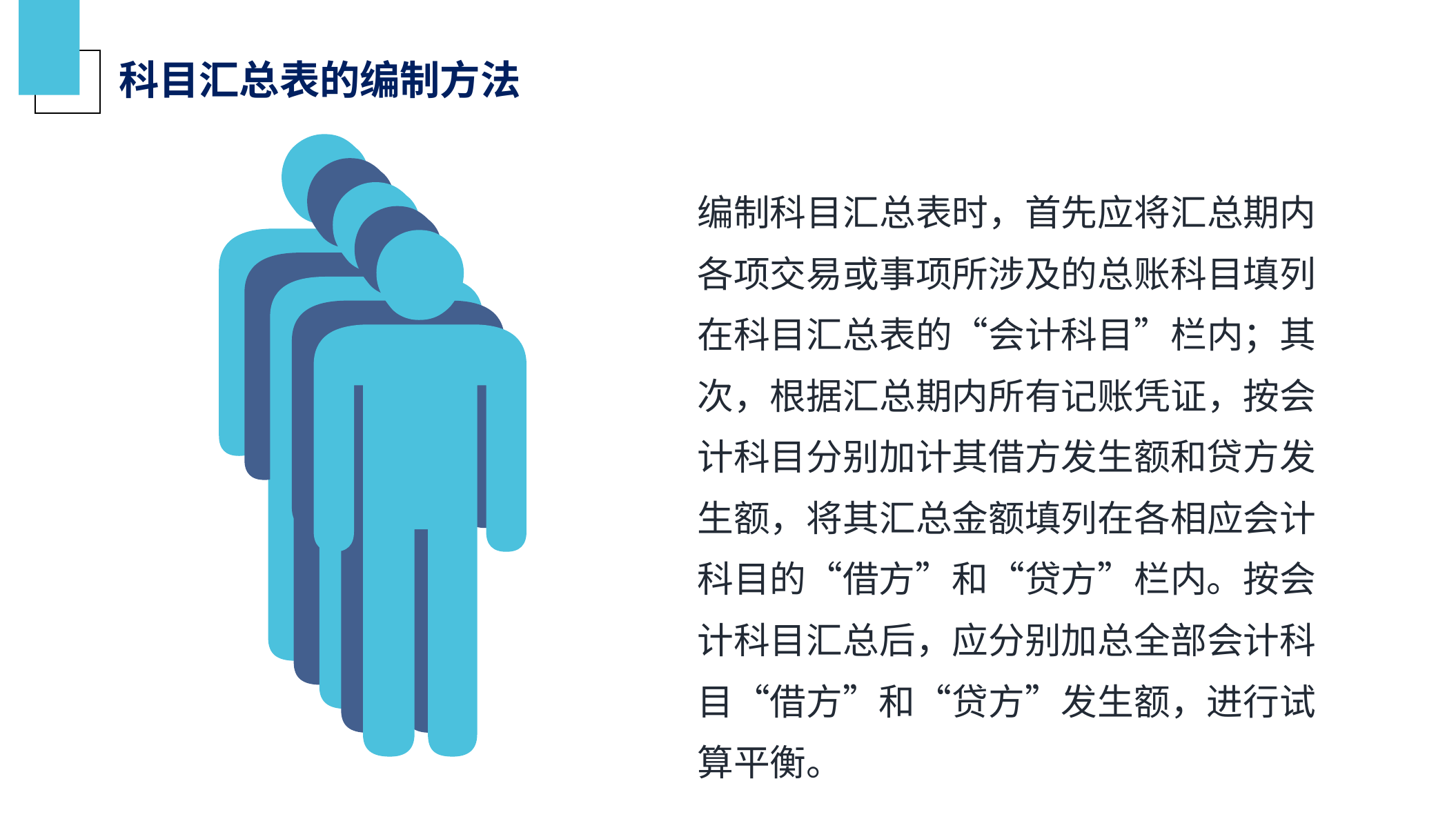

科目汇总表的编制方法

编制科目汇总表时，首先应将汇总期内各项交易或事项所涉及的总账科目填列在科目汇总表的“会计科目”栏内；其次，根据汇总期内所有记账凭证，按会计科目分别加计其借方发生额和贷方发生额，将其汇总金额填列在各相应会计科目的“借方”和“贷方”栏内。按会计科目汇总后，应分别加总全部会计科目“借方”和“贷方”发生额，进行试算平衡。